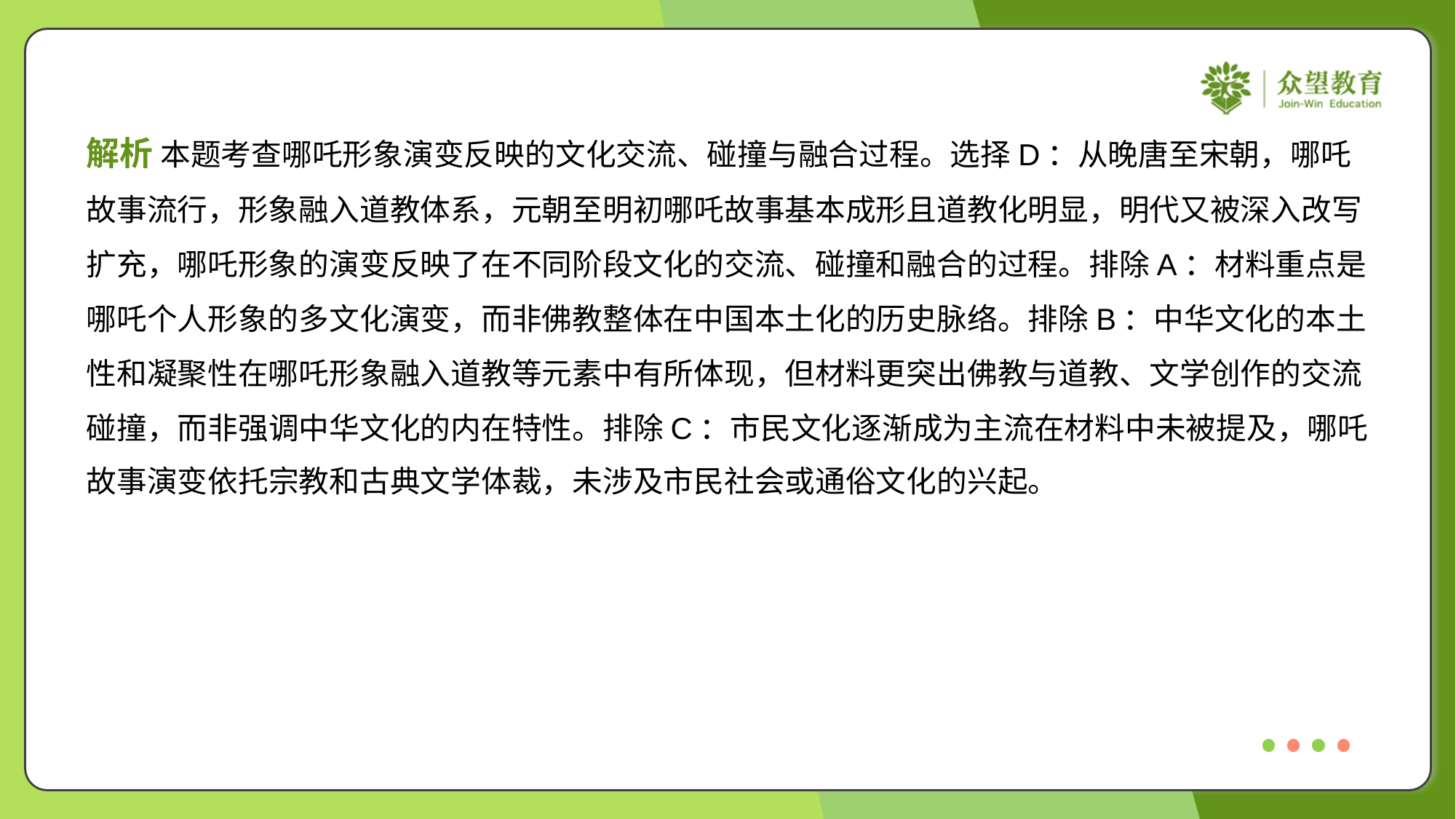

解析 本题考查哪吒形象演变反映的文化交流、碰撞与融合过程。选择D：从晚唐至宋朝，哪吒
故事流行，形象融入道教体系，元朝至明初哪吒故事基本成形且道教化明显，明代又被深入改写
扩充，哪吒形象的演变反映了在不同阶段文化的交流、碰撞和融合的过程。排除A：材料重点是
哪吒个人形象的多文化演变，而非佛教整体在中国本土化的历史脉络。排除B：中华文化的本土
性和凝聚性在哪吒形象融入道教等元素中有所体现，但材料更突出佛教与道教、文学创作的交流
碰撞，而非强调中华文化的内在特性。排除C：市民文化逐渐成为主流在材料中未被提及，哪吒
故事演变依托宗教和古典文学体裁，未涉及市民社会或通俗文化的兴起。